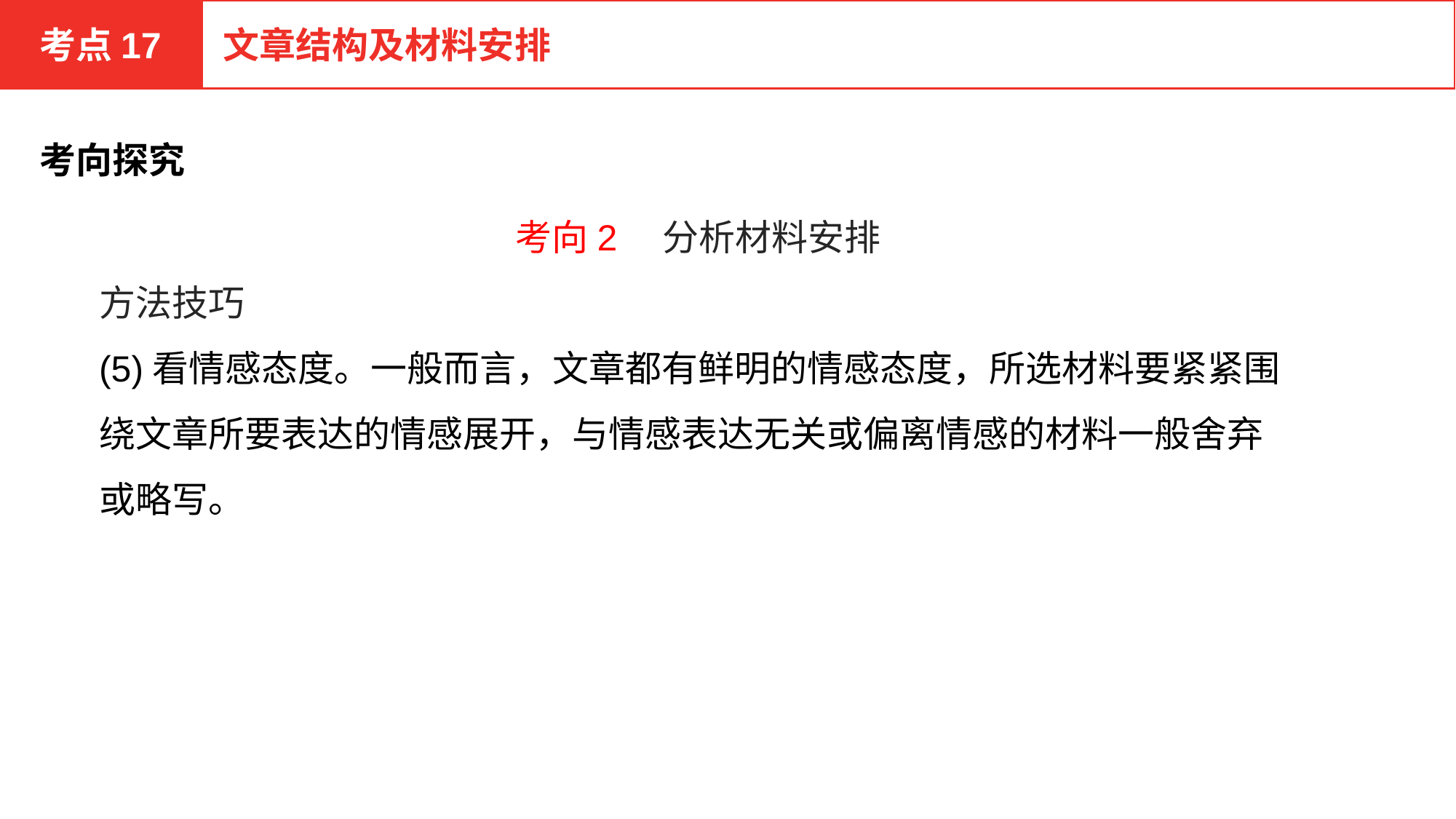

考点17
文章结构及材料安排
考向探究
考向2　分析材料安排
方法技巧
(5)看情感态度。一般而言，文章都有鲜明的情感态度，所选材料要紧紧围绕文章所要表达的情感展开，与情感表达无关或偏离情感的材料一般舍弃或略写。